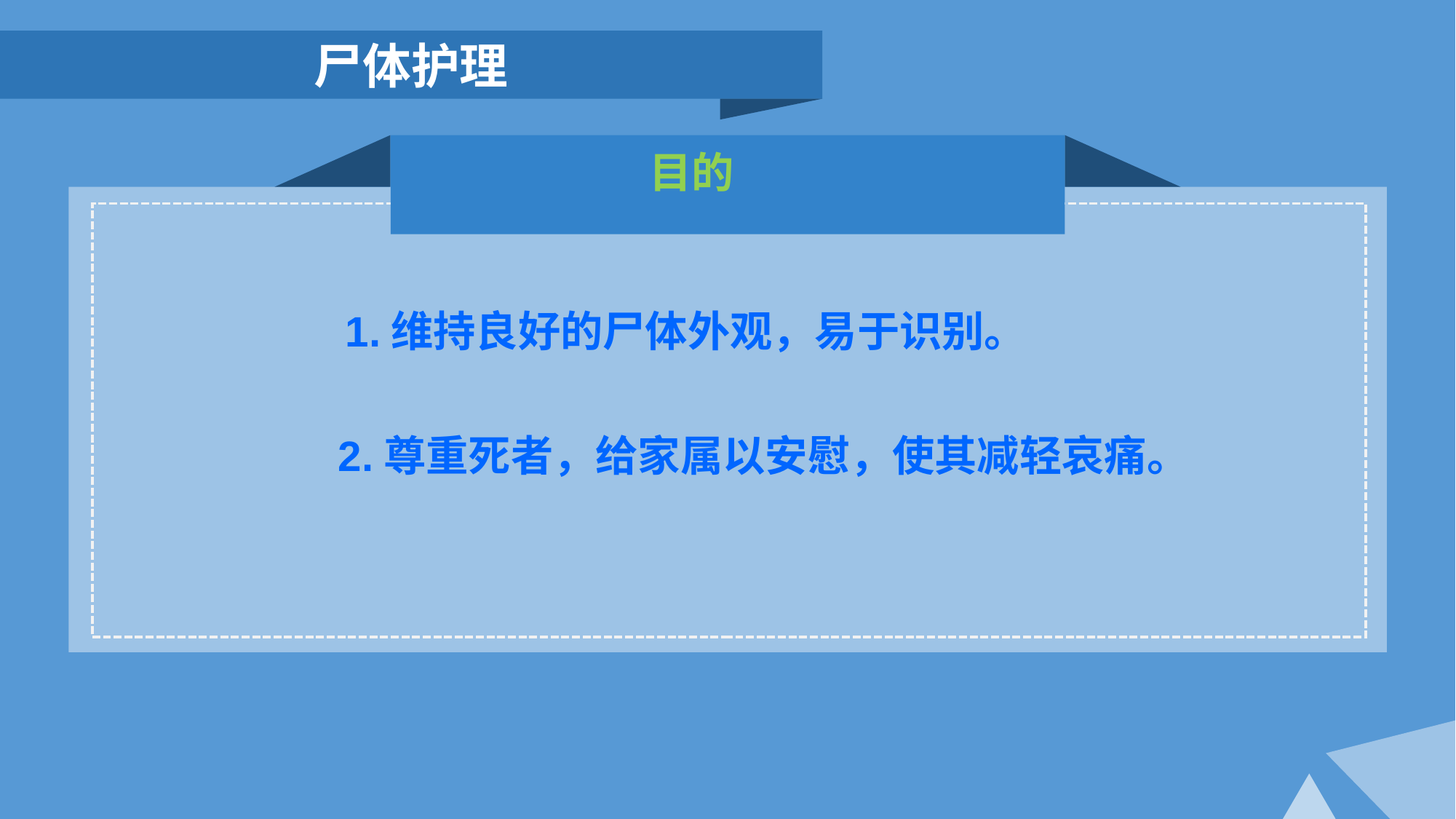

尸体护理

                      目的

1.维持良好的尸体外观，易于识别。

2.尊重死者，给家属以安慰，使其减轻哀痛。